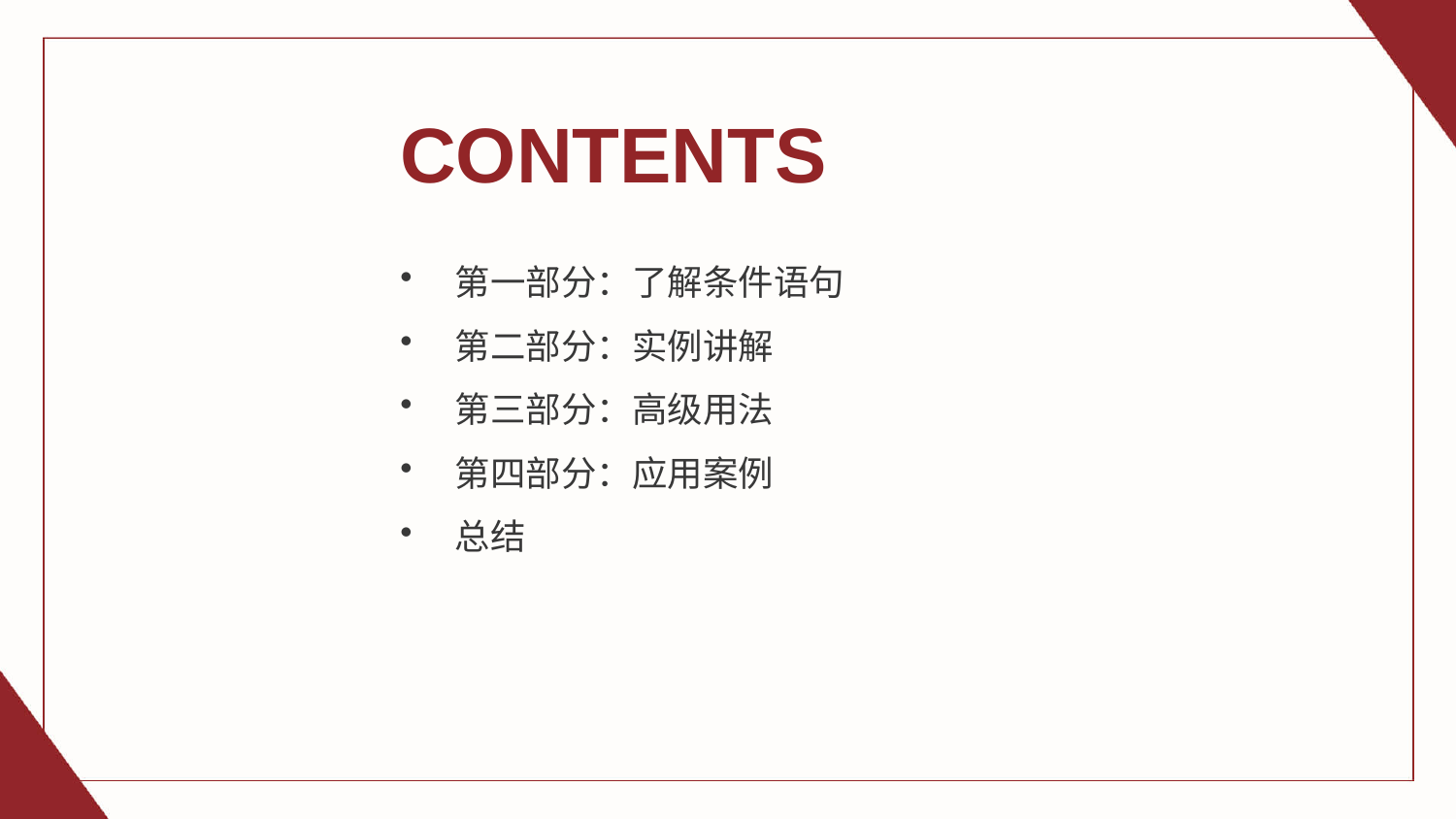

CONTENTS
第一部分：了解条件语句
第二部分：实例讲解
第三部分：高级用法
第四部分：应用案例
总结